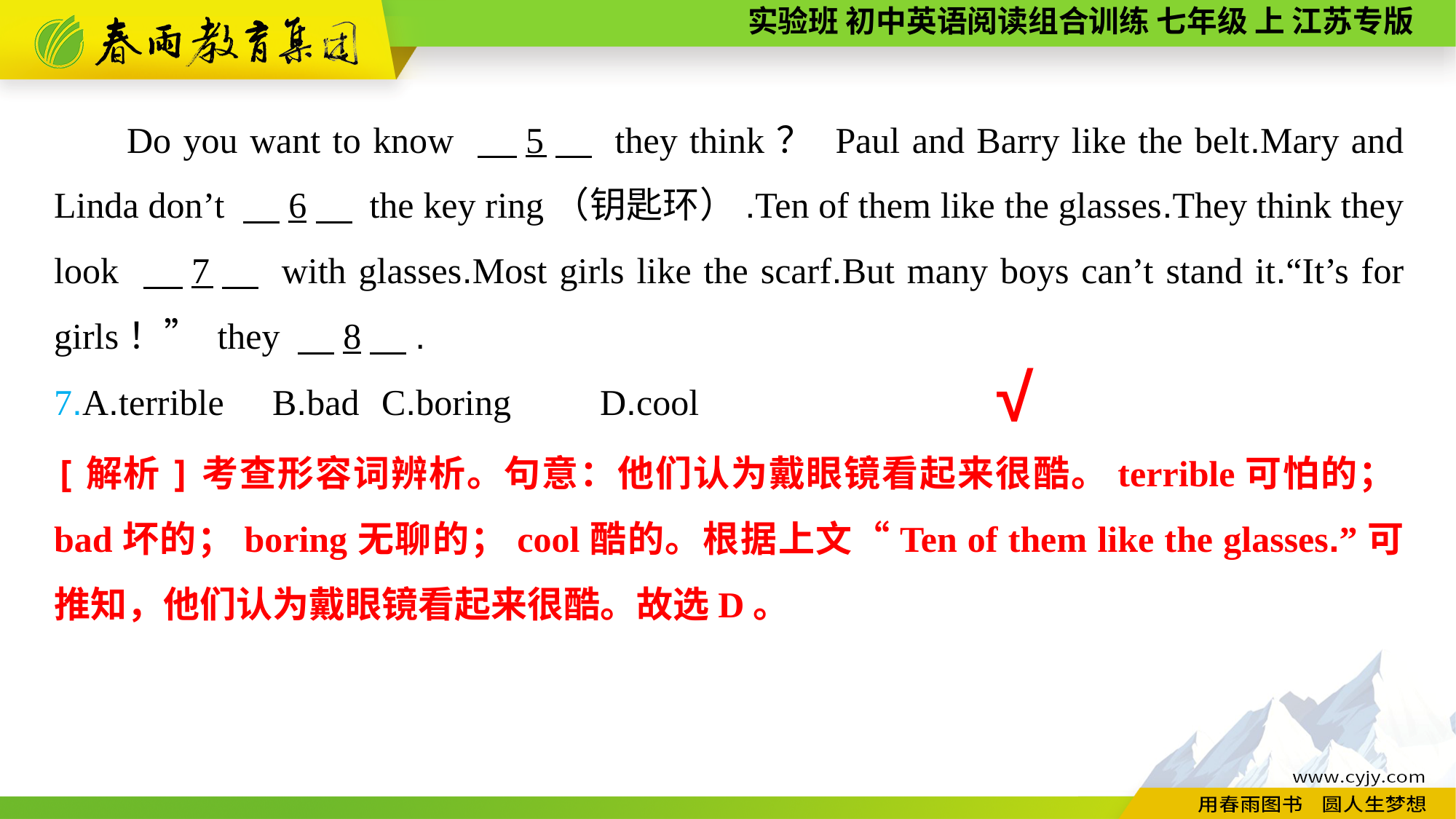

Do you want to know 　5　 they think？ Paul and Barry like the belt.Mary and Linda don’t 　6　 the key ring（钥匙环）.Ten of them like the glasses.They think they look 　7　 with glasses.Most girls like the scarf.But many boys can’t stand it.“It’s for girls！” they 　8　.
7.A.terrible	B.bad	C.boring	D.cool
√
[解析]考查形容词辨析。句意：他们认为戴眼镜看起来很酷。terrible可怕的；bad坏的；boring无聊的；cool酷的。根据上文“Ten of them like the glasses.”可推知，他们认为戴眼镜看起来很酷。故选D。